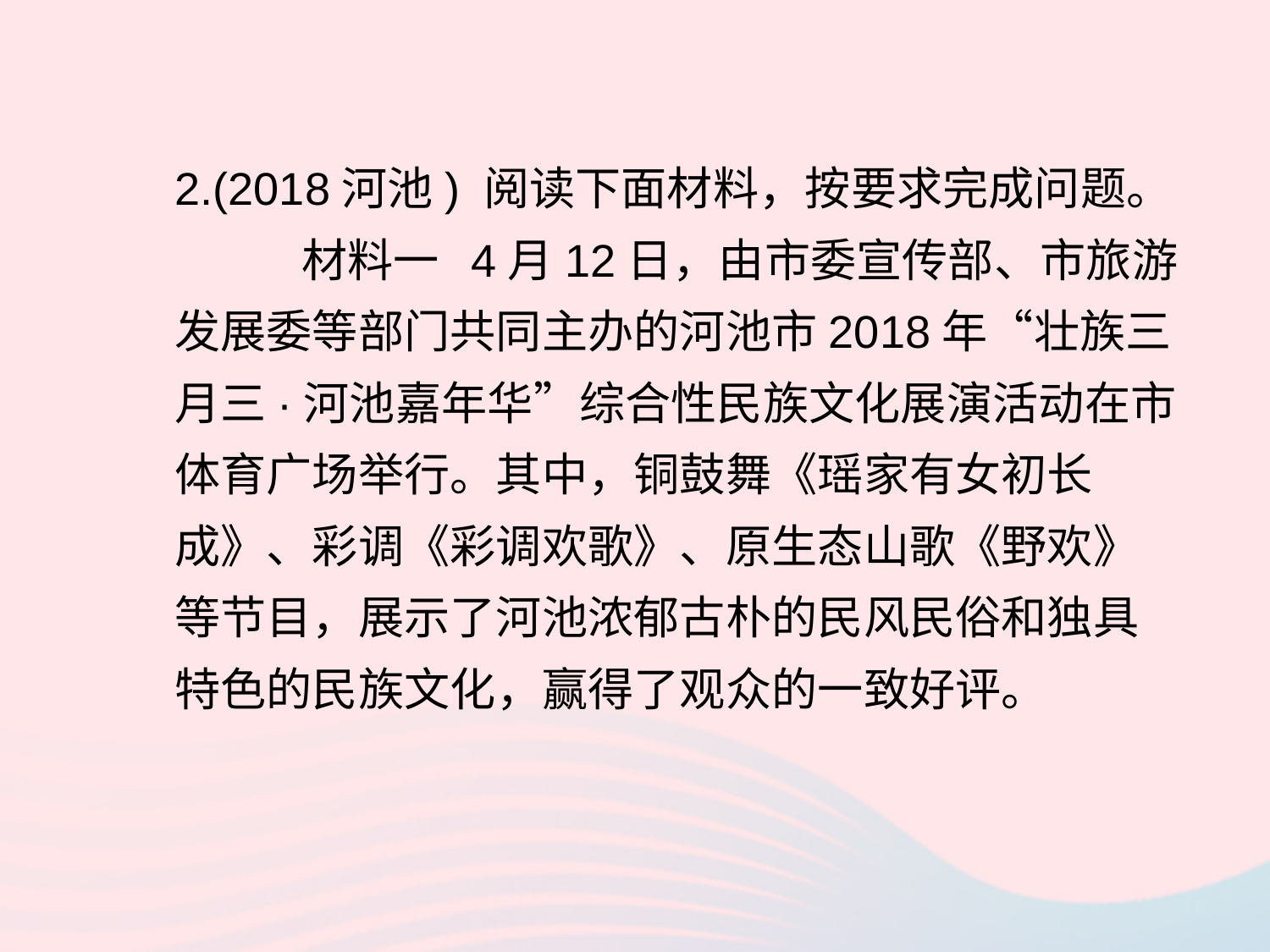

2.(2018河池) 阅读下面材料，按要求完成问题。
	材料一  4月12日，由市委宣传部、市旅游发展委等部门共同主办的河池市2018年“壮族三月三·河池嘉年华”综合性民族文化展演活动在市体育广场举行。其中，铜鼓舞《瑶家有女初长成》、彩调《彩调欢歌》、原生态山歌《野欢》等节目，展示了河池浓郁古朴的民风民俗和独具特色的民族文化，赢得了观众的一致好评。